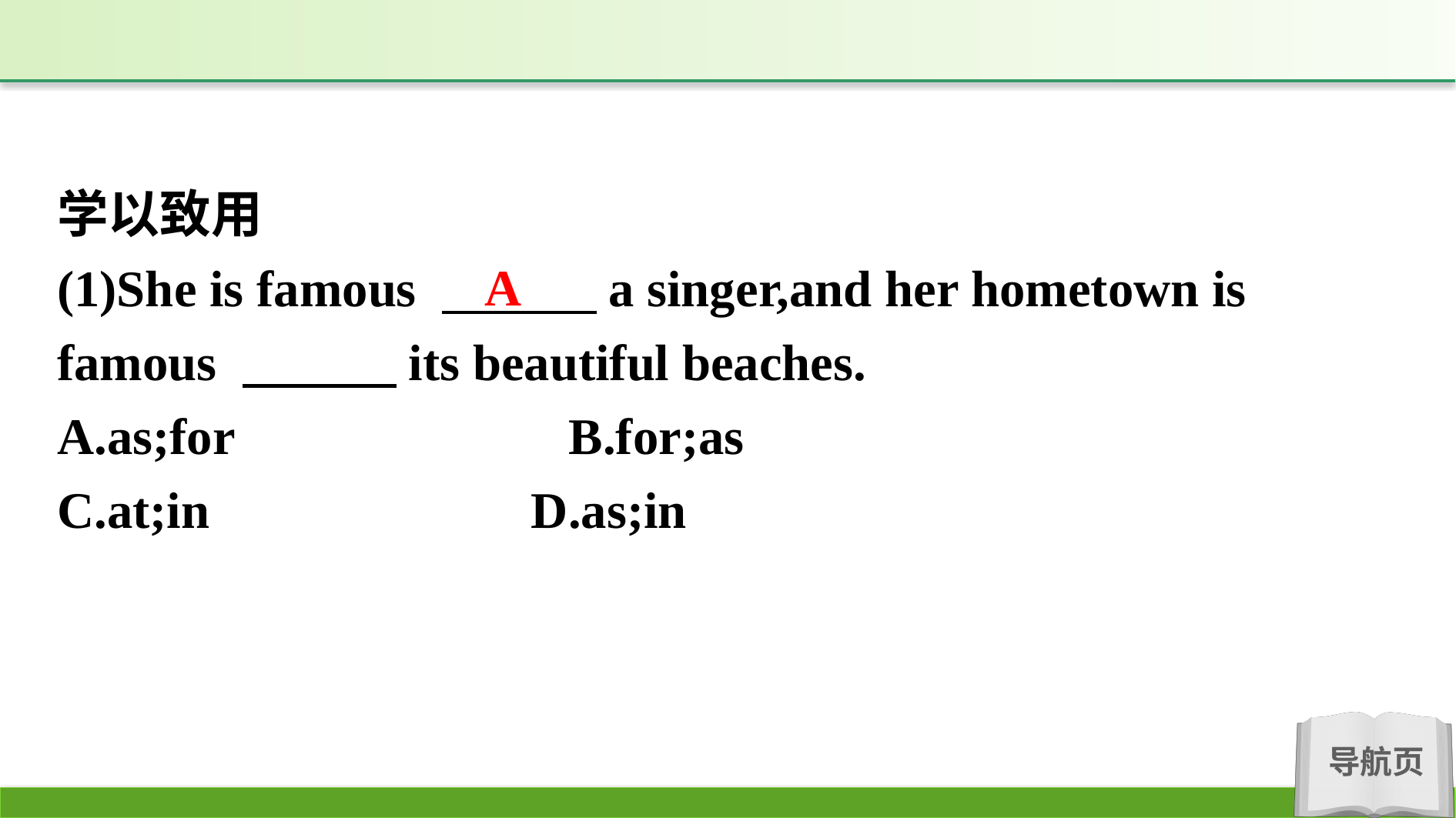

学以致用
(1)She is famous 　　　a singer,and her hometown is famous 　　　its beautiful beaches.
A.as;for　　　　　　B.for;as
C.at;in		      D.as;in
A